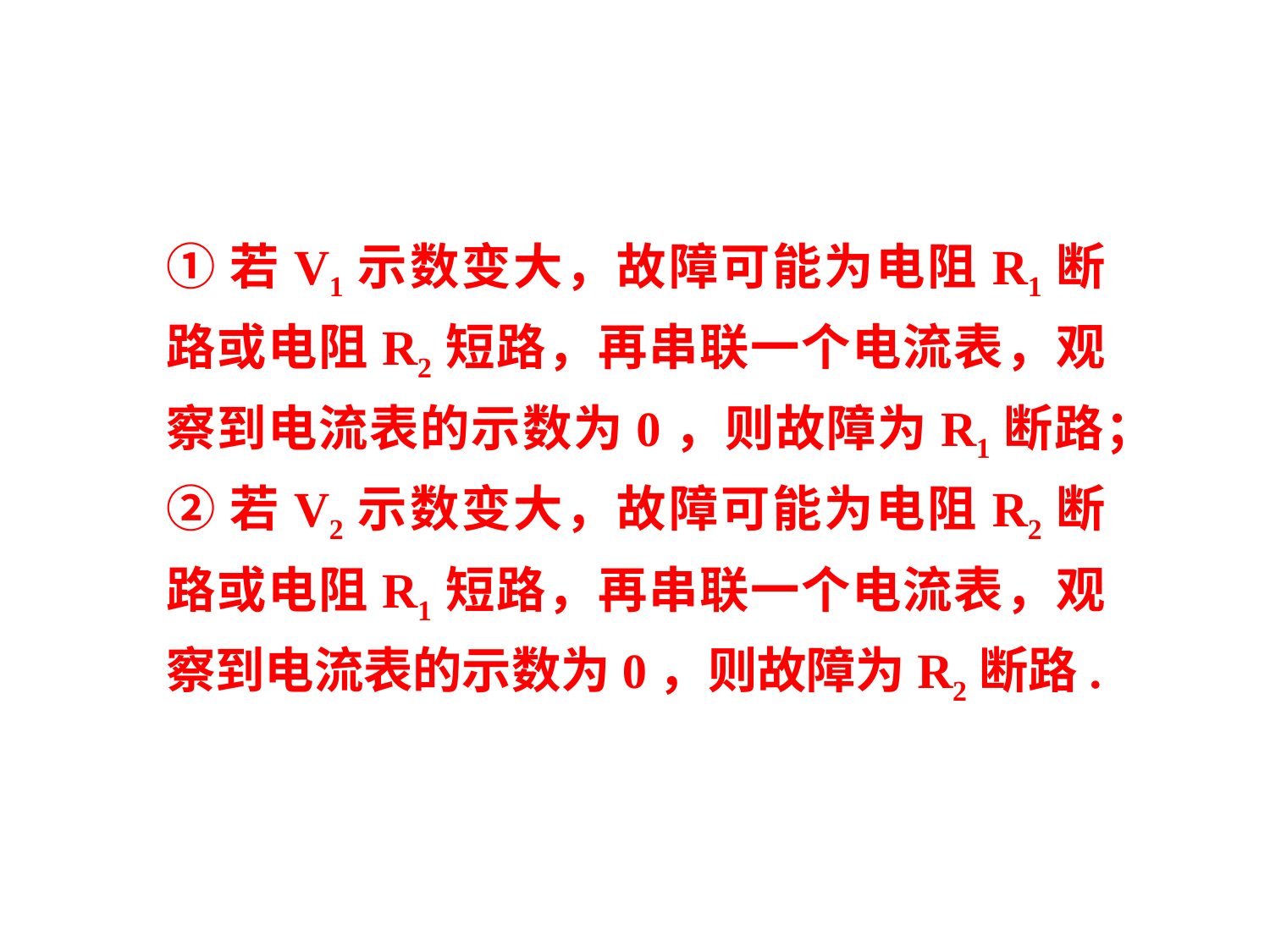

①若V1示数变大，故障可能为电阻R1断路或电阻R2短路，再串联一个电流表，观察到电流表的示数为0，则故障为R1断路；
②若V2示数变大，故障可能为电阻R2断路或电阻R1短路，再串联一个电流表，观察到电流表的示数为0，则故障为R2断路.